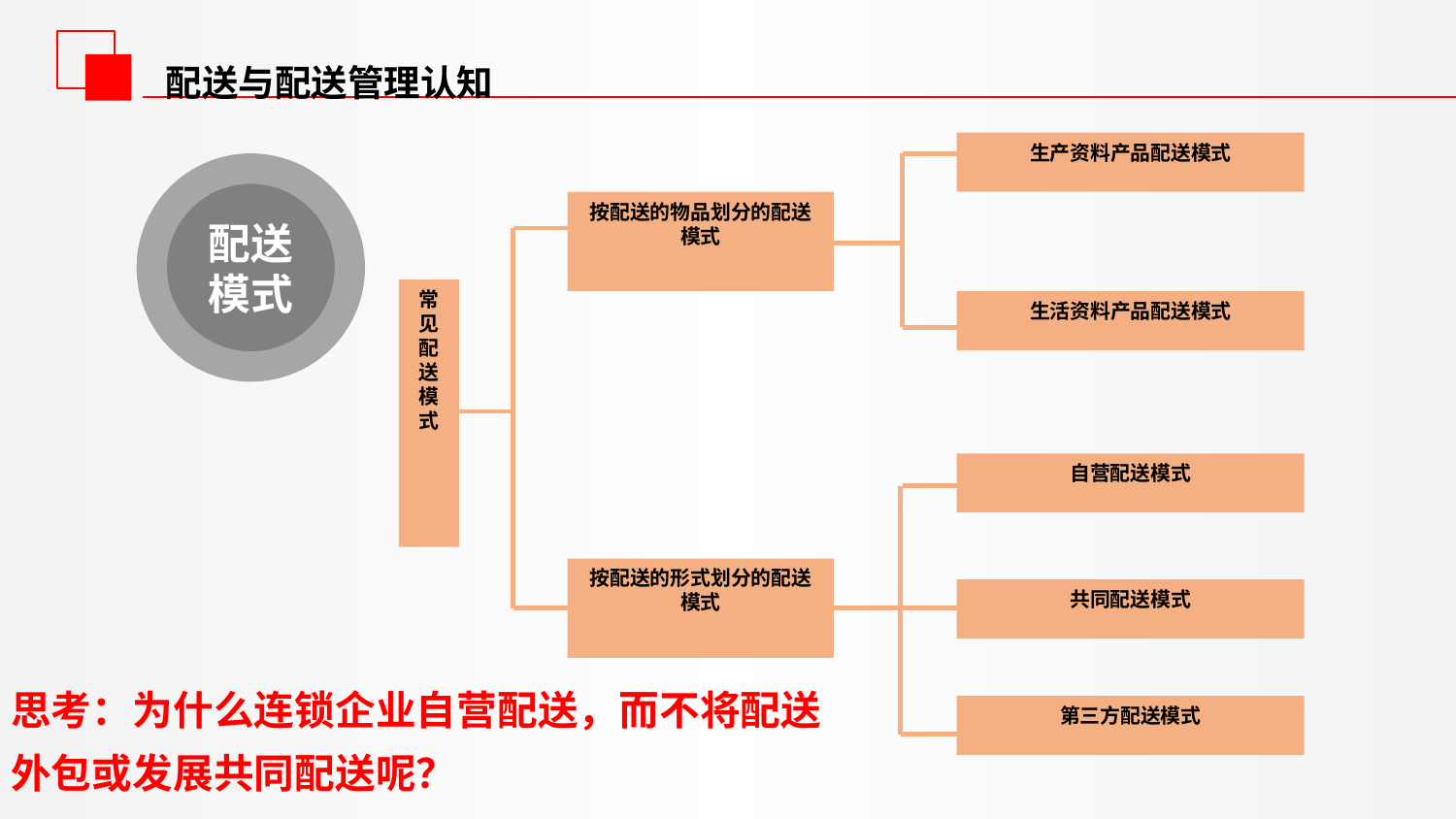

配送与配送管理认知
生产资料产品配送模式
按配送的物品划分的配送模式
常见配送模式
生活资料产品配送模式
自营配送模式
按配送的形式划分的配送模式
共同配送模式
第三方配送模式
配送模式
思考：为什么连锁企业自营配送，而不将配送外包或发展共同配送呢？